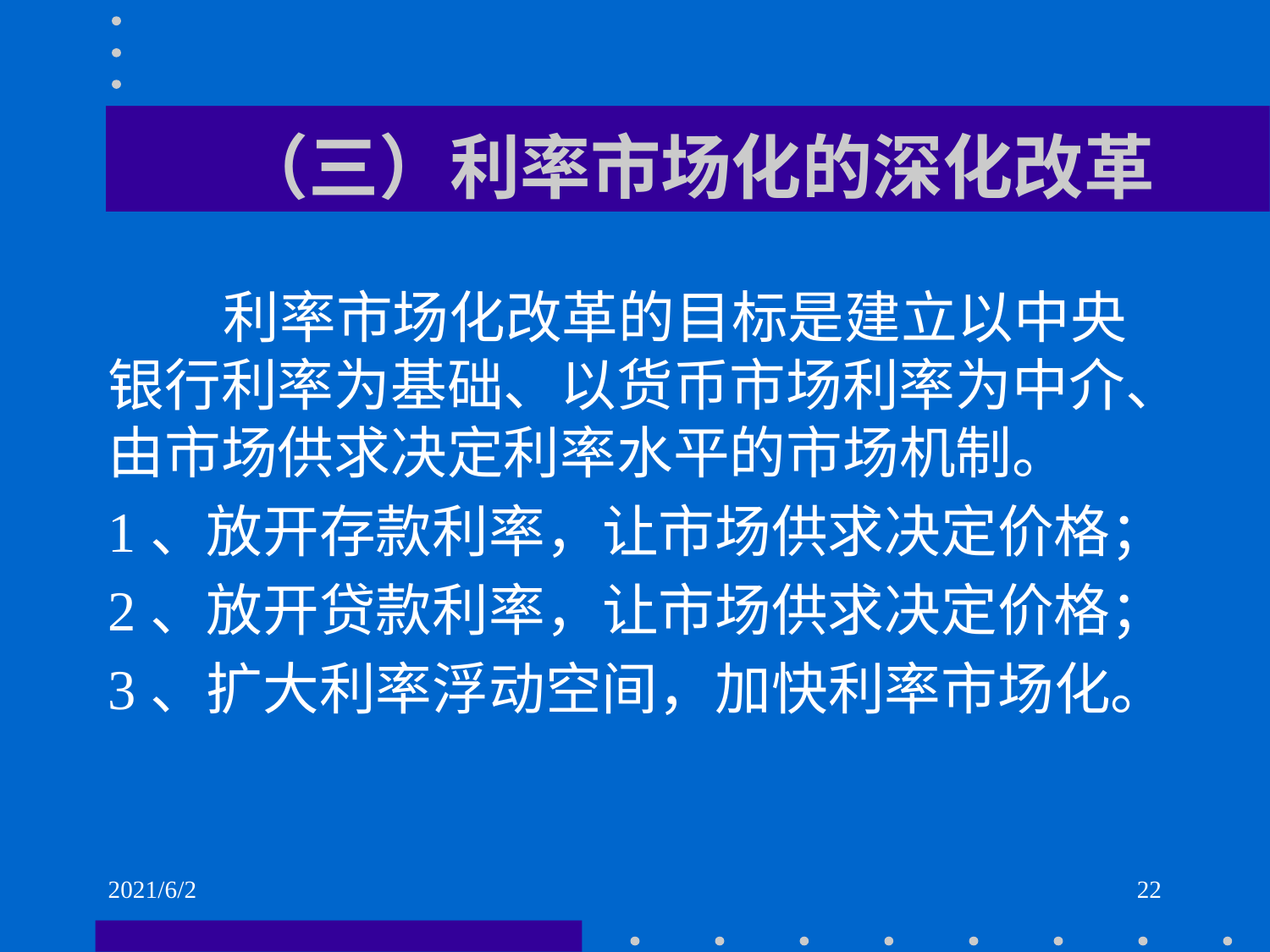

# （三）利率市场化的深化改革
        利率市场化改革的目标是建立以中央银行利率为基础、以货币市场利率为中介、由市场供求决定利率水平的市场机制。
1、放开存款利率，让市场供求决定价格；
2、放开贷款利率，让市场供求决定价格；
3、扩大利率浮动空间，加快利率市场化。
2021/6/2
22